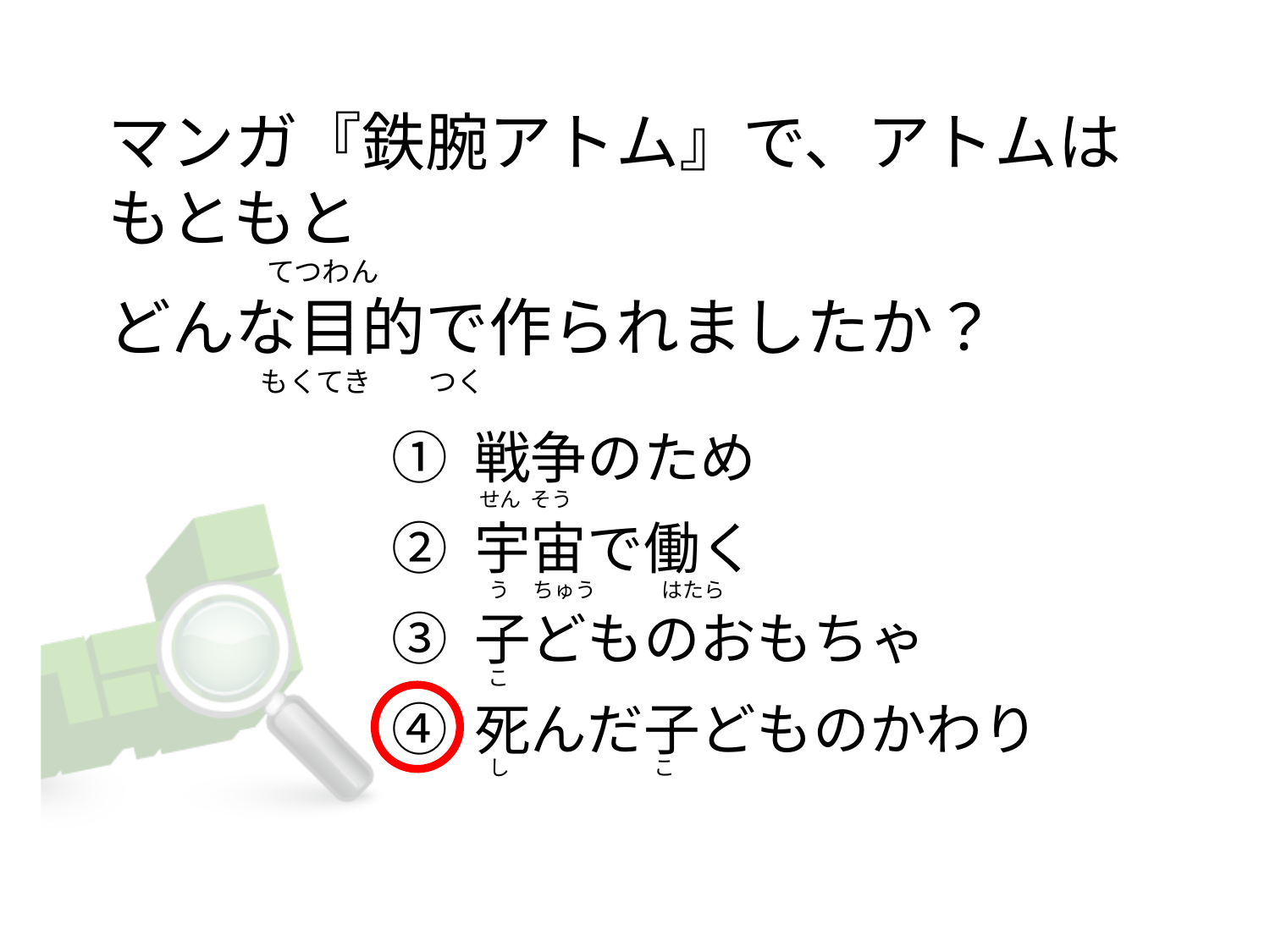

マンガ『鉄腕アトム』で、アトムはもともと
                        てつわん
どんな目的で作られましたか？
                       もくてき         つく
① 戦争のため
② 宇宙で働く
③ 子どものおもちゃ
④ 死んだ子どものかわり

せん  そう
 う     ちゅう              はたら
 こ

 し                               こ